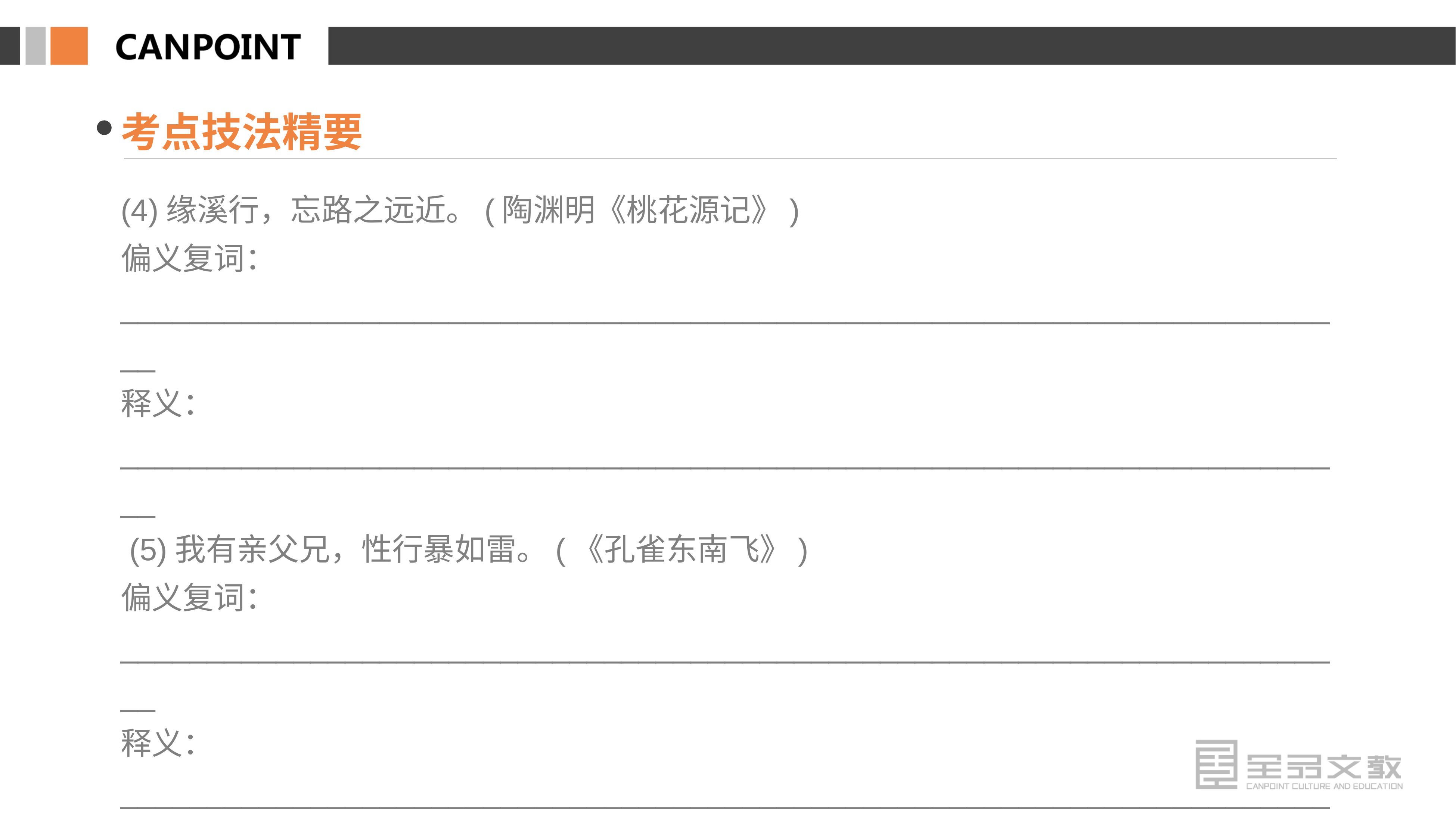

考点技法精要

(4)缘溪行，忘路之远近。(陶渊明《桃花源记》)
偏义复词：________________________________________________________________________
释义：________________________________________________________________________
 (5)我有亲父兄，性行暴如雷。(《孔雀东南飞》)
偏义复词：________________________________________________________________________
释义：________________________________________________________________________
 (6)便可白公姥，及时相遣归。(《孔雀东南飞》)
偏义复词：________________________________________________________________________
释义：________________________________________________________________________